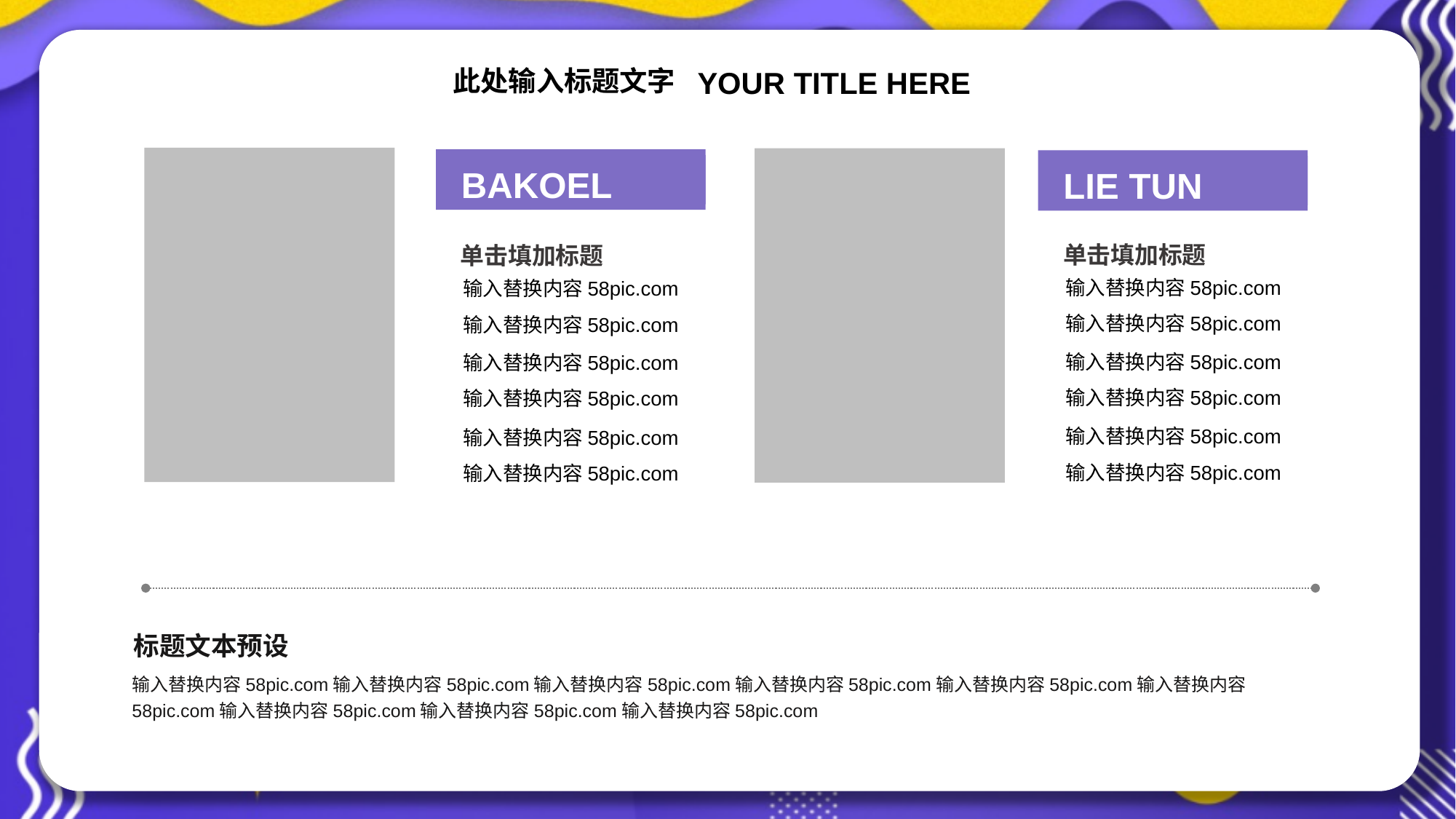

YOUR TITLE HERE
此处输入标题文字

BAKOEL CIRENG

LIE TUN SOON
单击填加标题
单击填加标题
输入替换内容58pic.com
输入替换内容58pic.com
输入替换内容58pic.com
输入替换内容58pic.com
输入替换内容58pic.com
输入替换内容58pic.com
输入替换内容58pic.com
输入替换内容58pic.com
输入替换内容58pic.com
输入替换内容58pic.com
输入替换内容58pic.com
输入替换内容58pic.com
标题文本预设
输入替换内容58pic.com输入替换内容58pic.com输入替换内容58pic.com输入替换内容58pic.com输入替换内容58pic.com输入替换内容58pic.com输入替换内容58pic.com输入替换内容58pic.com输入替换内容58pic.com